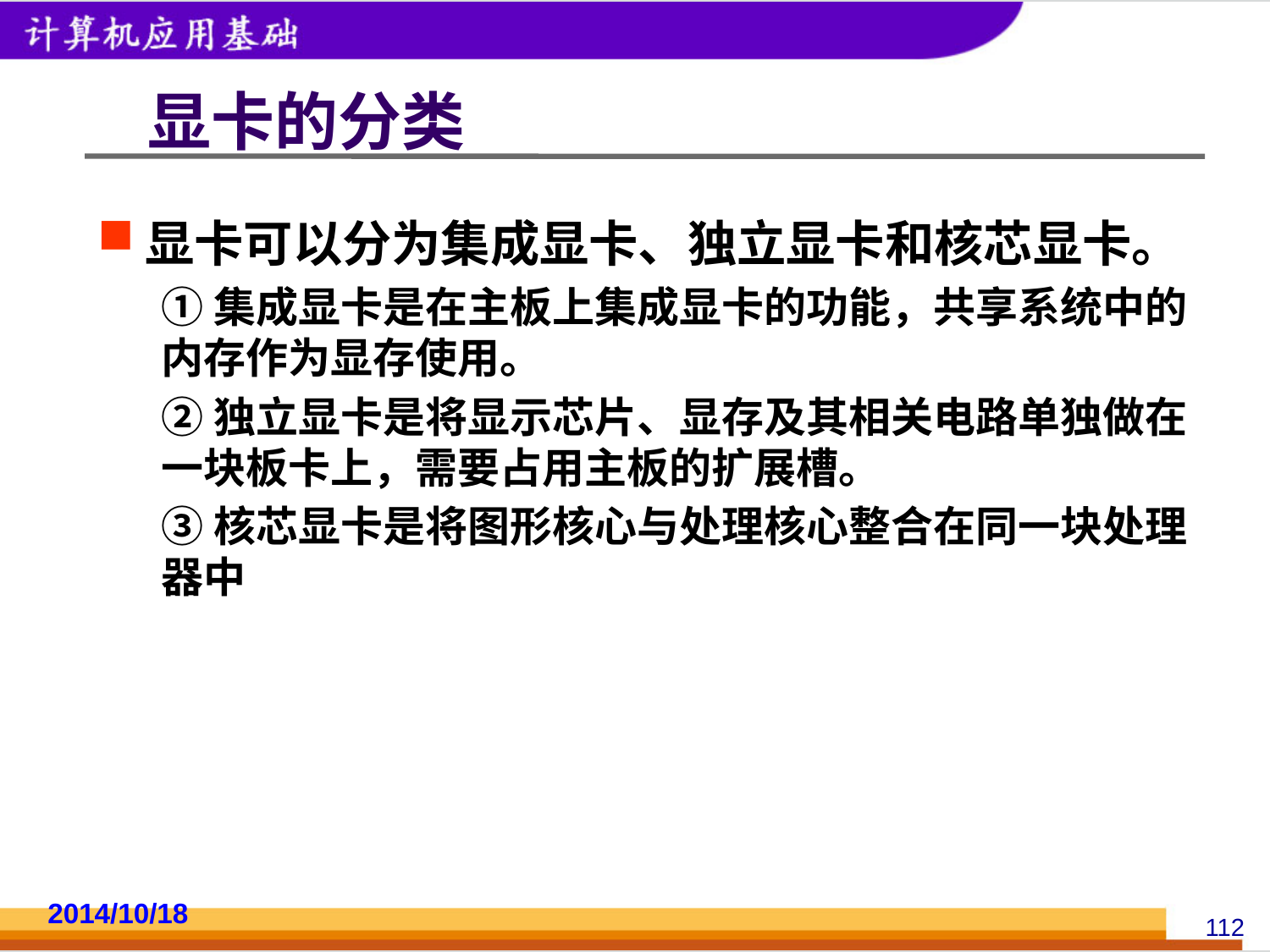

# 显卡的分类
显卡可以分为集成显卡、独立显卡和核芯显卡。
①集成显卡是在主板上集成显卡的功能，共享系统中的内存作为显存使用。
②独立显卡是将显示芯片、显存及其相关电路单独做在一块板卡上，需要占用主板的扩展槽。
③核芯显卡是将图形核心与处理核心整合在同一块处理器中
2014/10/18